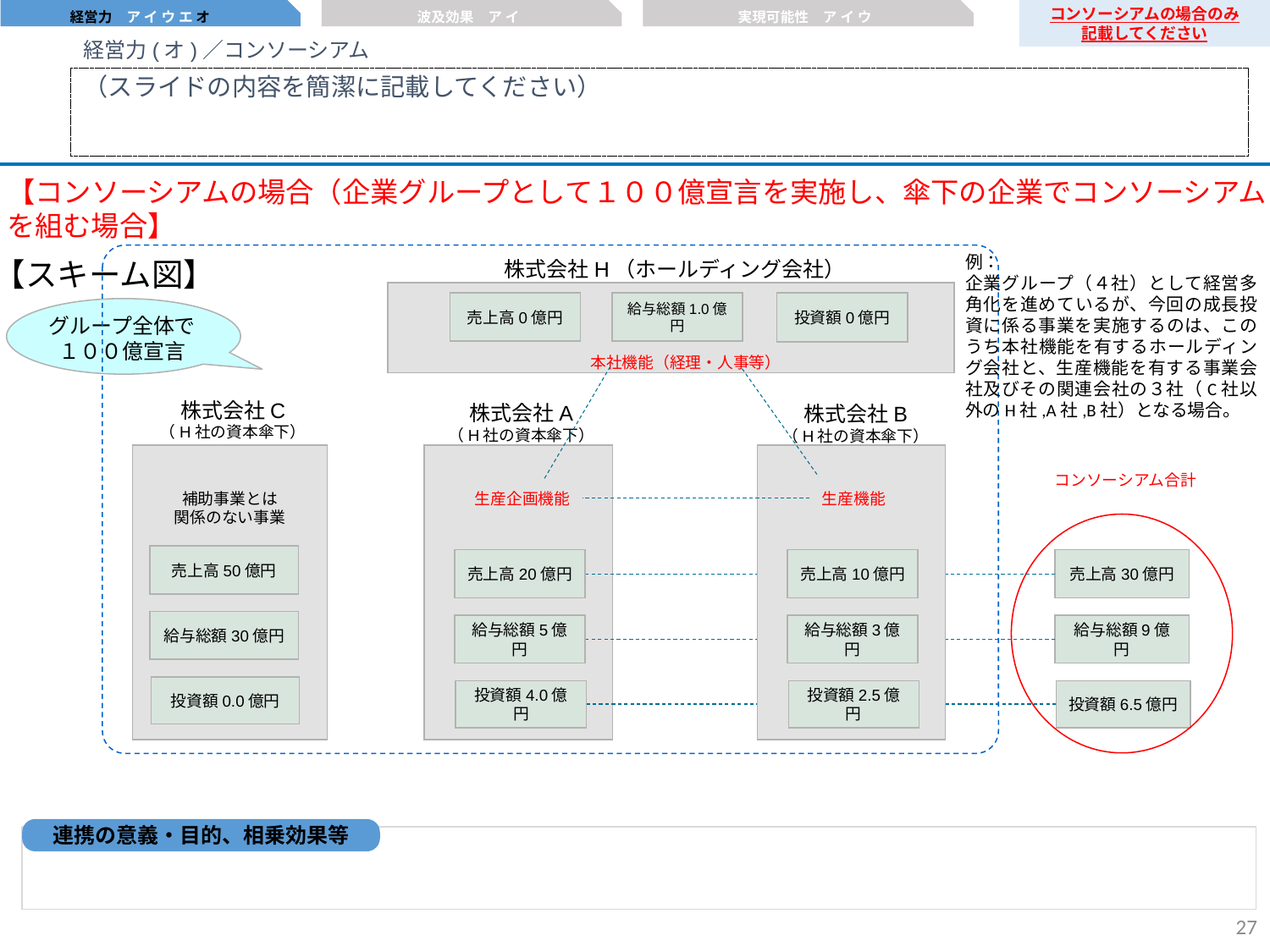

経営力　ア イ ウ エ オ
波及効果　ア イ
実現可能性　ア イ ウ
コンソーシアムの場合のみ
記載してください
経営力(オ)／コンソーシアム
（スライドの内容を簡潔に記載してください）
【コンソーシアムの場合（企業グループとして１００億宣言を実施し、傘下の企業でコンソーシアムを組む場合】
例：
企業グループ（４社）として経営多角化を進めているが、今回の成長投資に係る事業を実施するのは、このうち本社機能を有するホールディング会社と、生産機能を有する事業会社及びその関連会社の３社（C社以外のH社,A社,B社）となる場合。

【スキーム図】
株式会社H（ホールディング会社）

投資額0億円
売上高0億円
給与総額1.0億円

グループ全体で１００億宣言
本社機能（経理・人事等）
株式会社C
（H社の資本傘下）
株式会社A
（H社の資本傘下）
株式会社B
（H社の資本傘下）

コンソーシアム合計
補助事業とは
関係のない事業
生産企画機能
生産機能

売上高50億円
売上高20億円
売上高10億円
売上高30億円
給与総額30億円
給与総額5億円
給与総額3億円
給与総額9億円
投資額0.0億円
投資額4.0億円
投資額2.5億円
投資額6.5億円
連携の意義・目的、相乗効果等

27